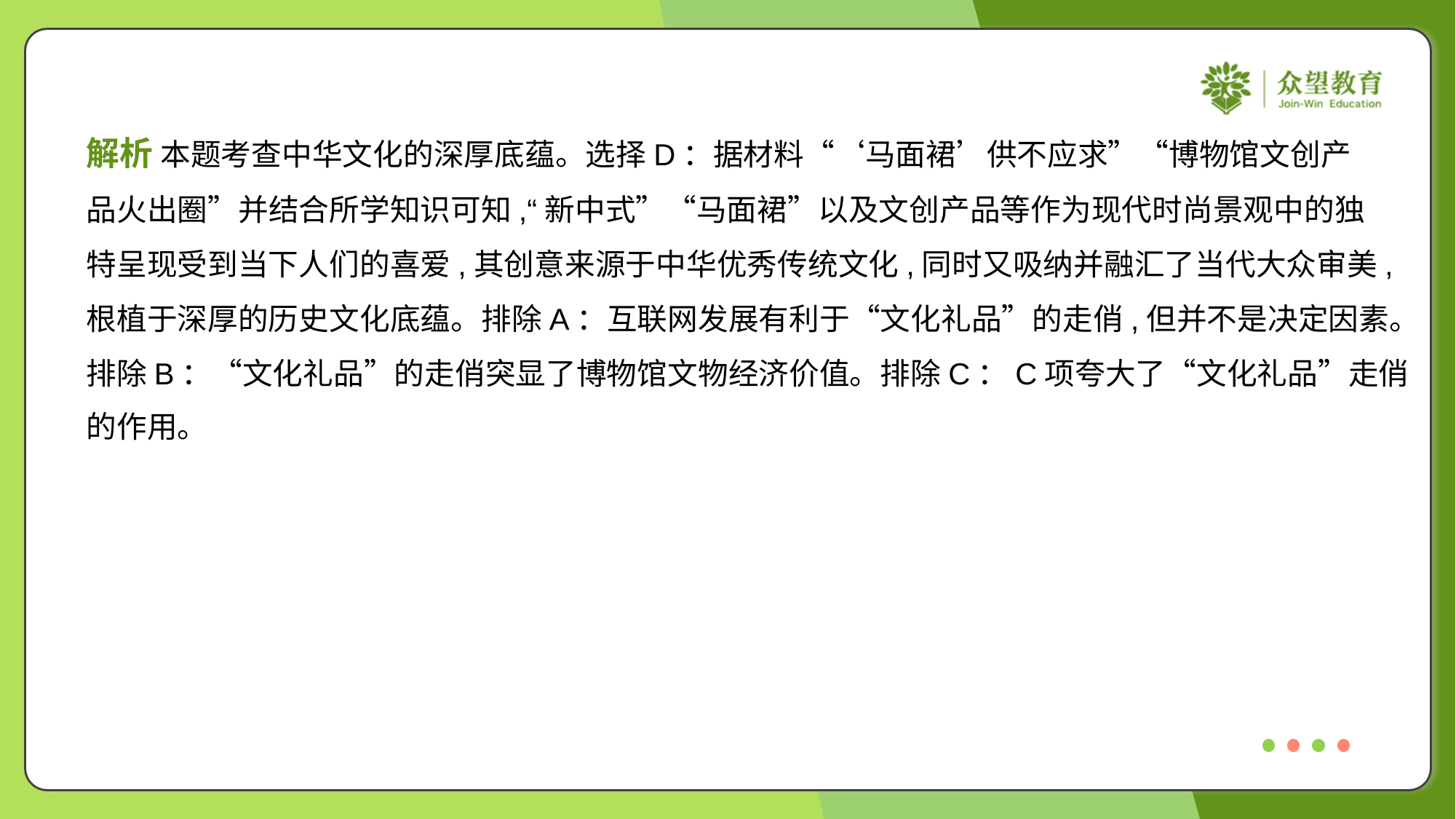

解析 本题考查中华文化的深厚底蕴。选择D：据材料“‘马面裙’供不应求”“博物馆文创产
品火出圈”并结合所学知识可知,“新中式”“马面裙”以及文创产品等作为现代时尚景观中的独
特呈现受到当下人们的喜爱,其创意来源于中华优秀传统文化,同时又吸纳并融汇了当代大众审美,
根植于深厚的历史文化底蕴。排除A：互联网发展有利于“文化礼品”的走俏,但并不是决定因素。
排除B：“文化礼品”的走俏突显了博物馆文物经济价值。排除C：C项夸大了“文化礼品”走俏
的作用。